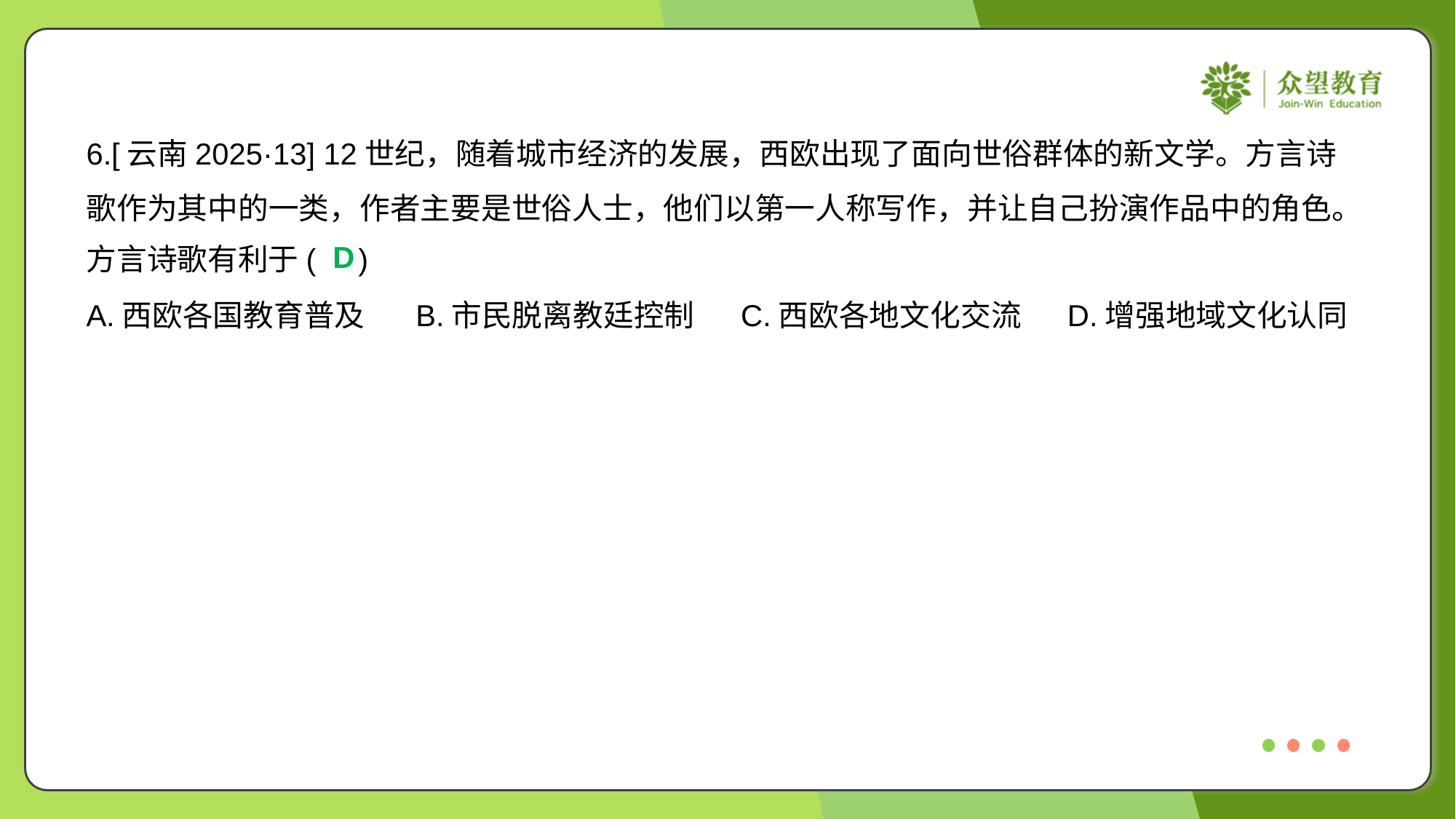

6.[云南2025·13] 12世纪，随着城市经济的发展，西欧出现了面向世俗群体的新文学。方言诗
歌作为其中的一类，作者主要是世俗人士，他们以第一人称写作，并让自己扮演作品中的角色。
方言诗歌有利于(     )
D
A.西欧各国教育普及	B.市民脱离教廷控制	C.西欧各地文化交流	D.增强地域文化认同